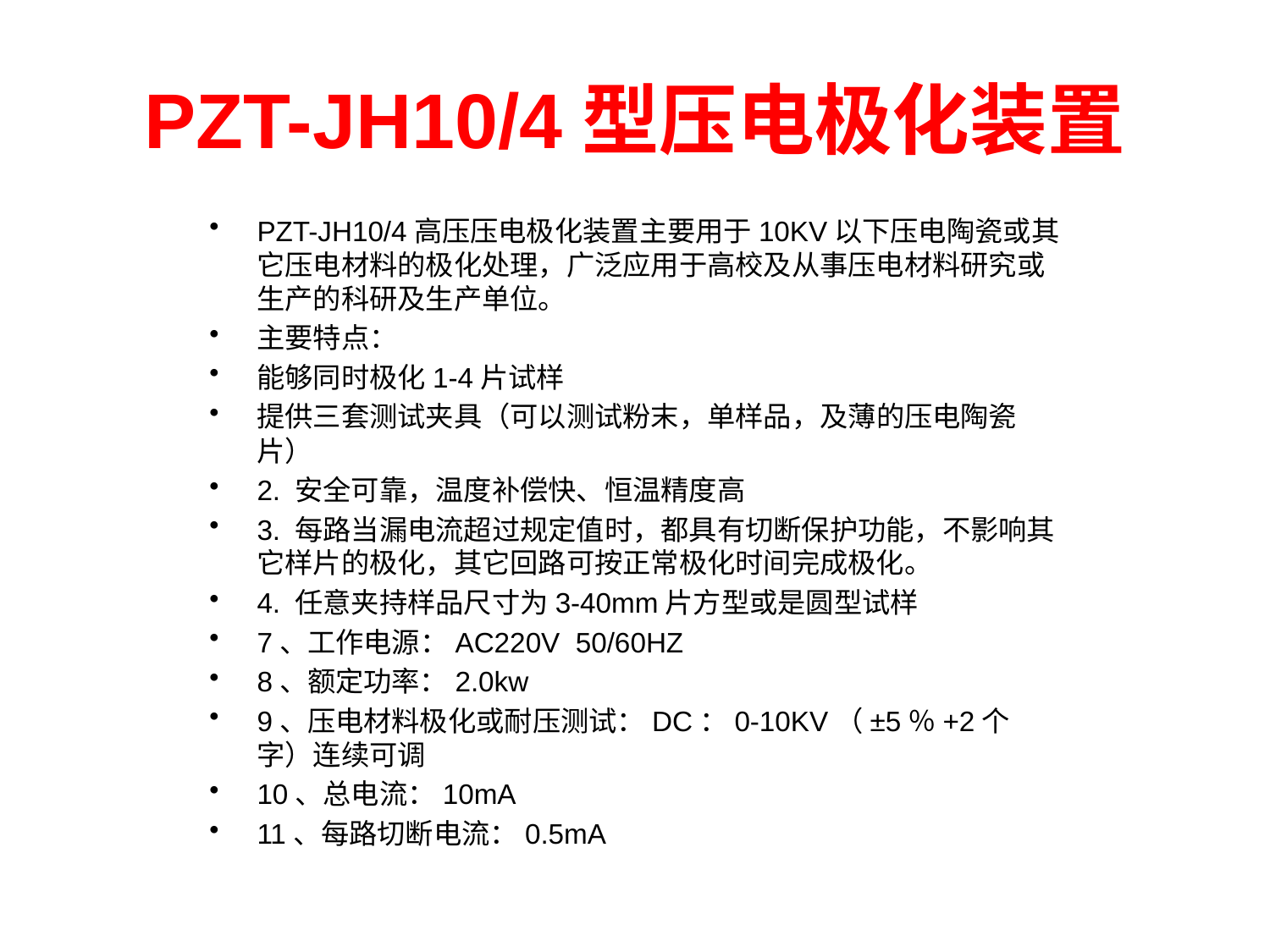

# PZT-JH10/4型压电极化装置
PZT-JH10/4高压压电极化装置主要用于10KV以下压电陶瓷或其它压电材料的极化处理，广泛应用于高校及从事压电材料研究或生产的科研及生产单位。
主要特点：
能够同时极化1-4片试样
提供三套测试夹具（可以测试粉末，单样品，及薄的压电陶瓷片）
2. 安全可靠，温度补偿快、恒温精度高
3. 每路当漏电流超过规定值时，都具有切断保护功能，不影响其它样片的极化，其它回路可按正常极化时间完成极化。
4. 任意夹持样品尺寸为3-40mm片方型或是圆型试样
7、工作电源：AC220V  50/60HZ
8、额定功率：2.0kw
9、压电材料极化或耐压测试：DC：0-10KV（±5％+2个字）连续可调
10、总电流：10mA
11、每路切断电流：0.5mA